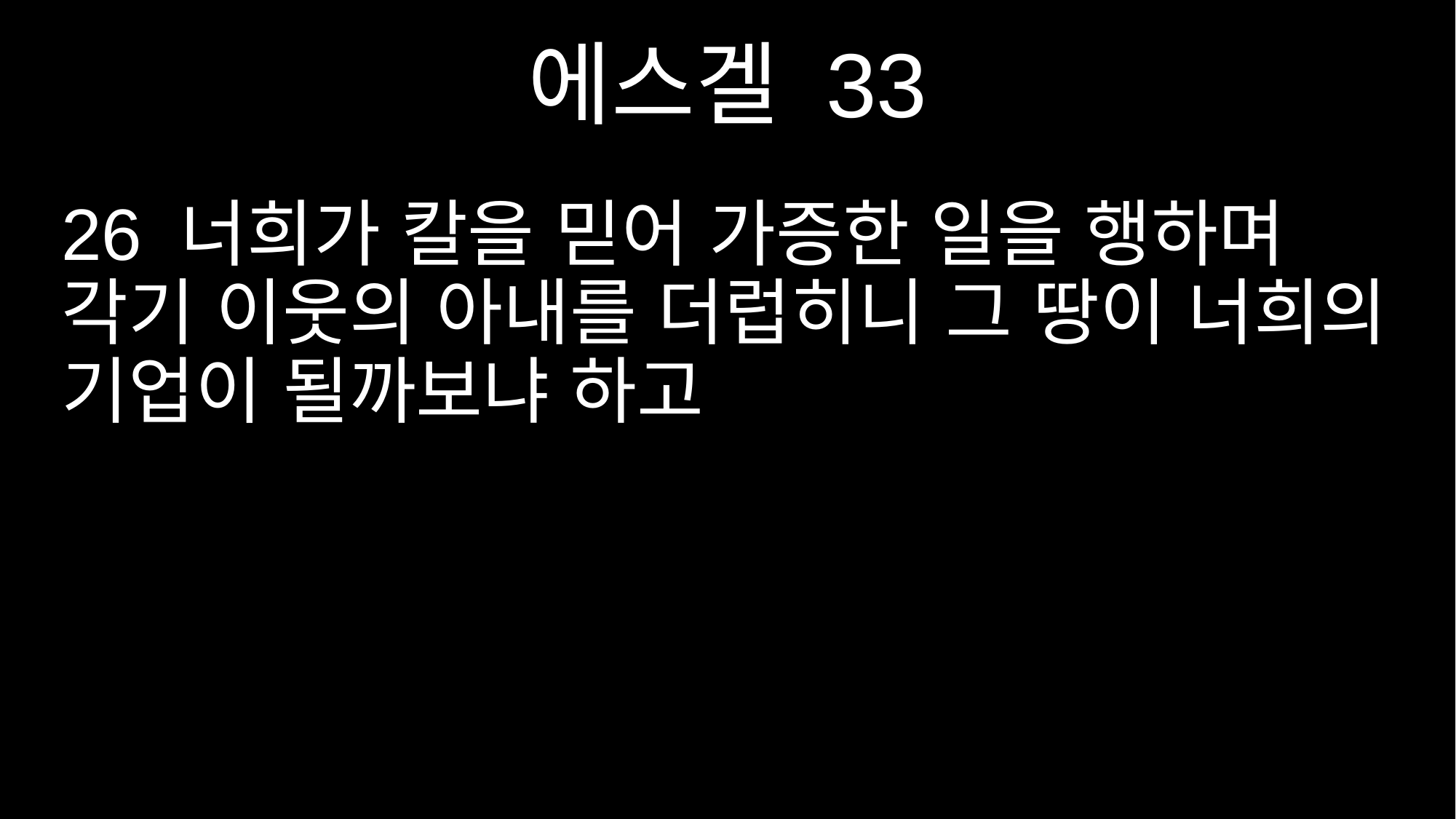

에스겔 33
26 너희가 칼을 믿어 가증한 일을 행하며 각기 이웃의 아내를 더럽히니 그 땅이 너희의 기업이 될까보냐 하고